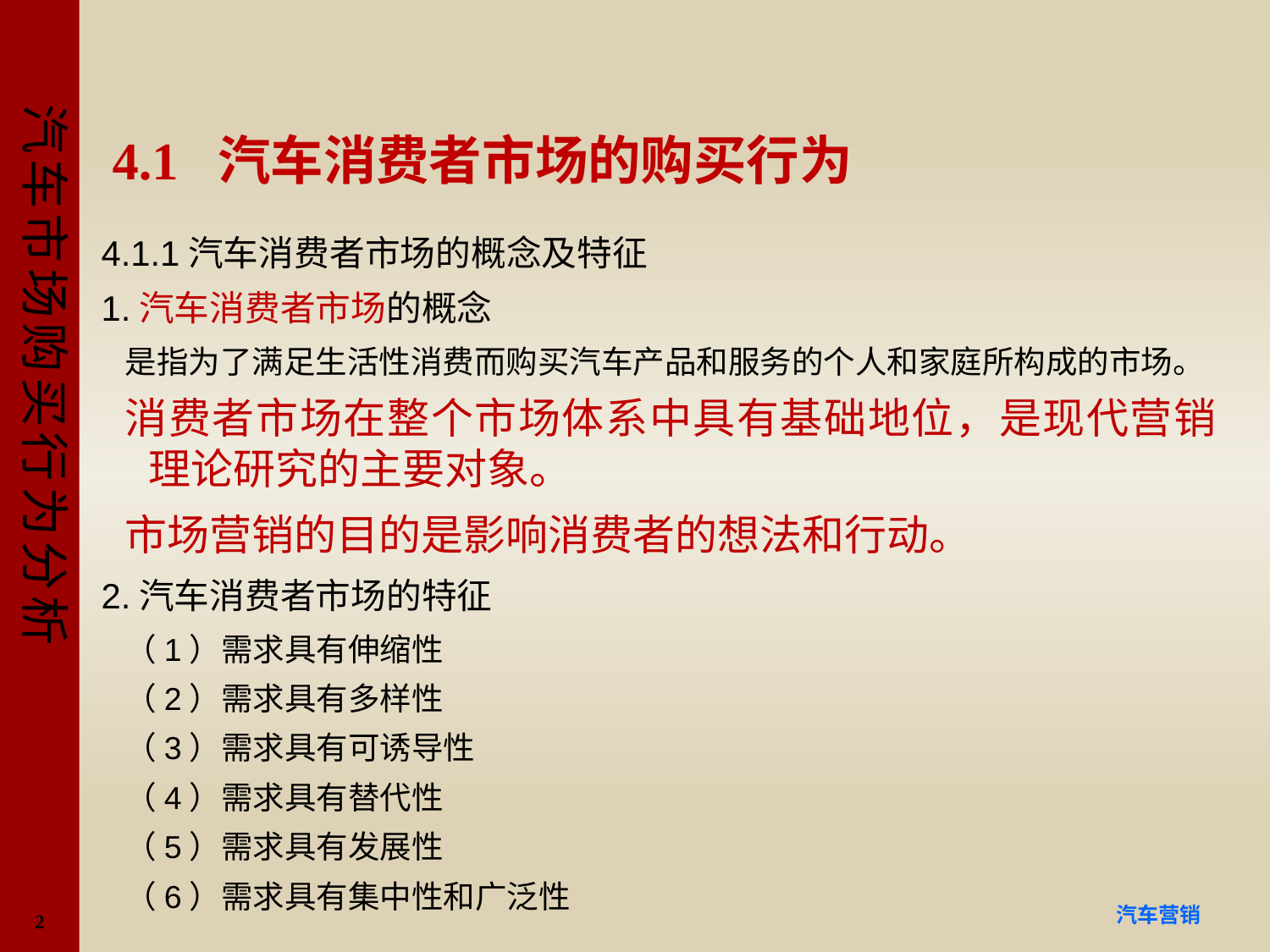

# 4.1  汽车消费者市场的购买行为
4.1.1汽车消费者市场的概念及特征
1.汽车消费者市场的概念
是指为了满足生活性消费而购买汽车产品和服务的个人和家庭所构成的市场。
消费者市场在整个市场体系中具有基础地位，是现代营销理论研究的主要对象。
市场营销的目的是影响消费者的想法和行动。
2.汽车消费者市场的特征
（1）需求具有伸缩性
（2）需求具有多样性
（3）需求具有可诱导性
（4）需求具有替代性
（5）需求具有发展性
（6）需求具有集中性和广泛性

2